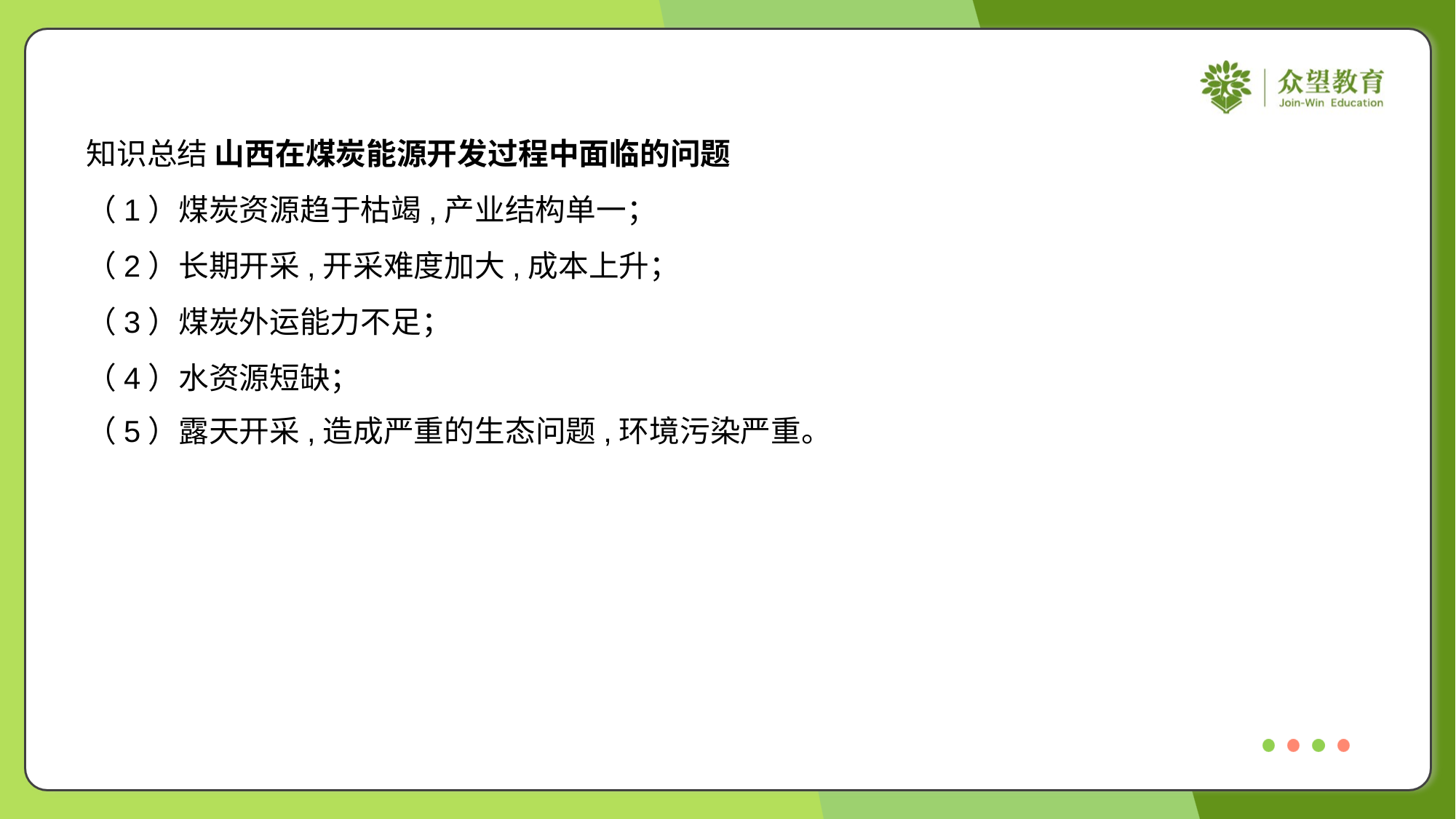

知识总结 山西在煤炭能源开发过程中面临的问题
（1）煤炭资源趋于枯竭,产业结构单一；
（2）长期开采,开采难度加大,成本上升；
（3）煤炭外运能力不足；
（4）水资源短缺；
（5）露天开采,造成严重的生态问题,环境污染严重。